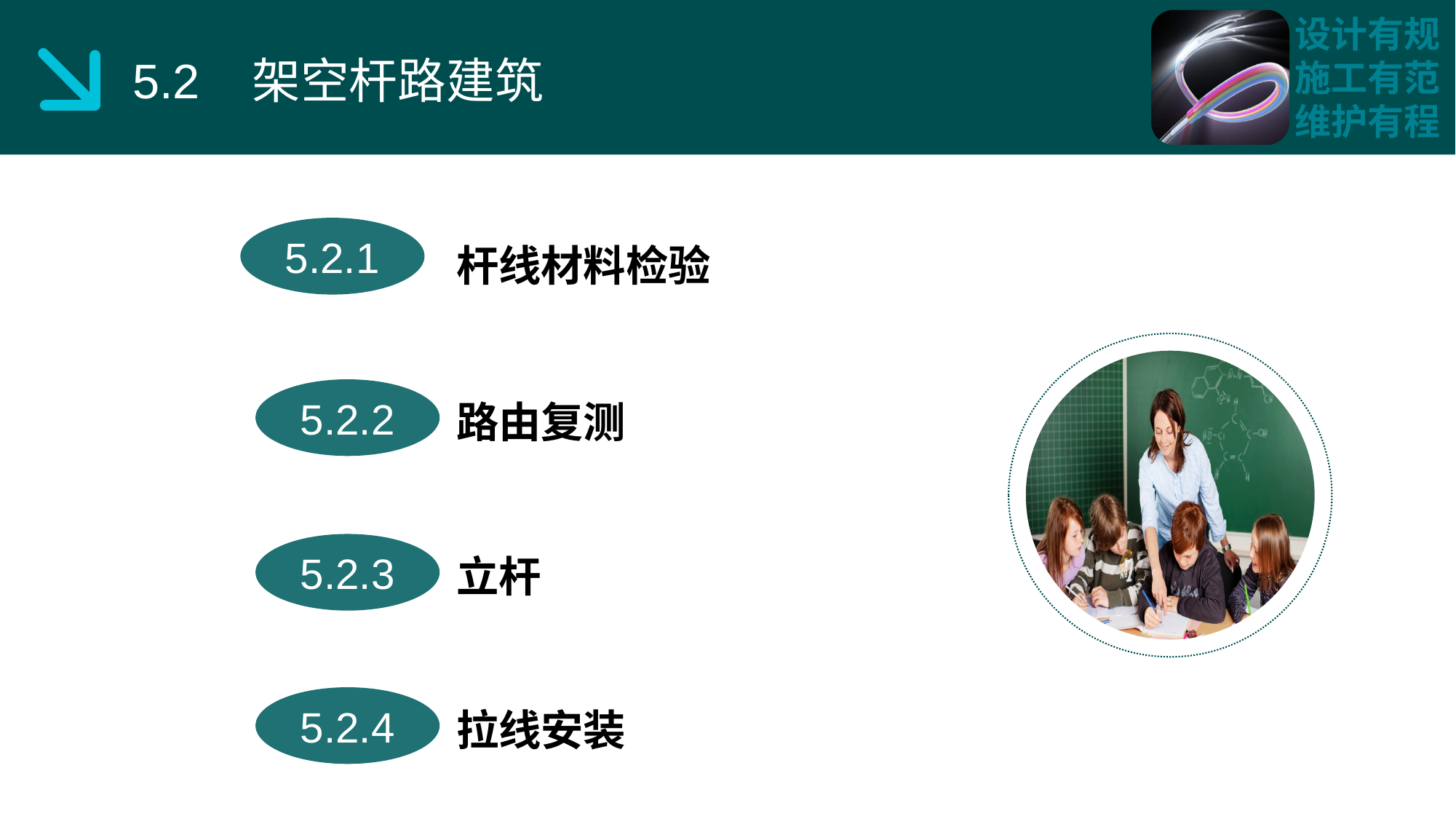

5.2   架空杆路建筑

杆线材料检验
5.2.1

路由复测
5.2.2
立杆
5.2.3
拉线安装
5.2.4